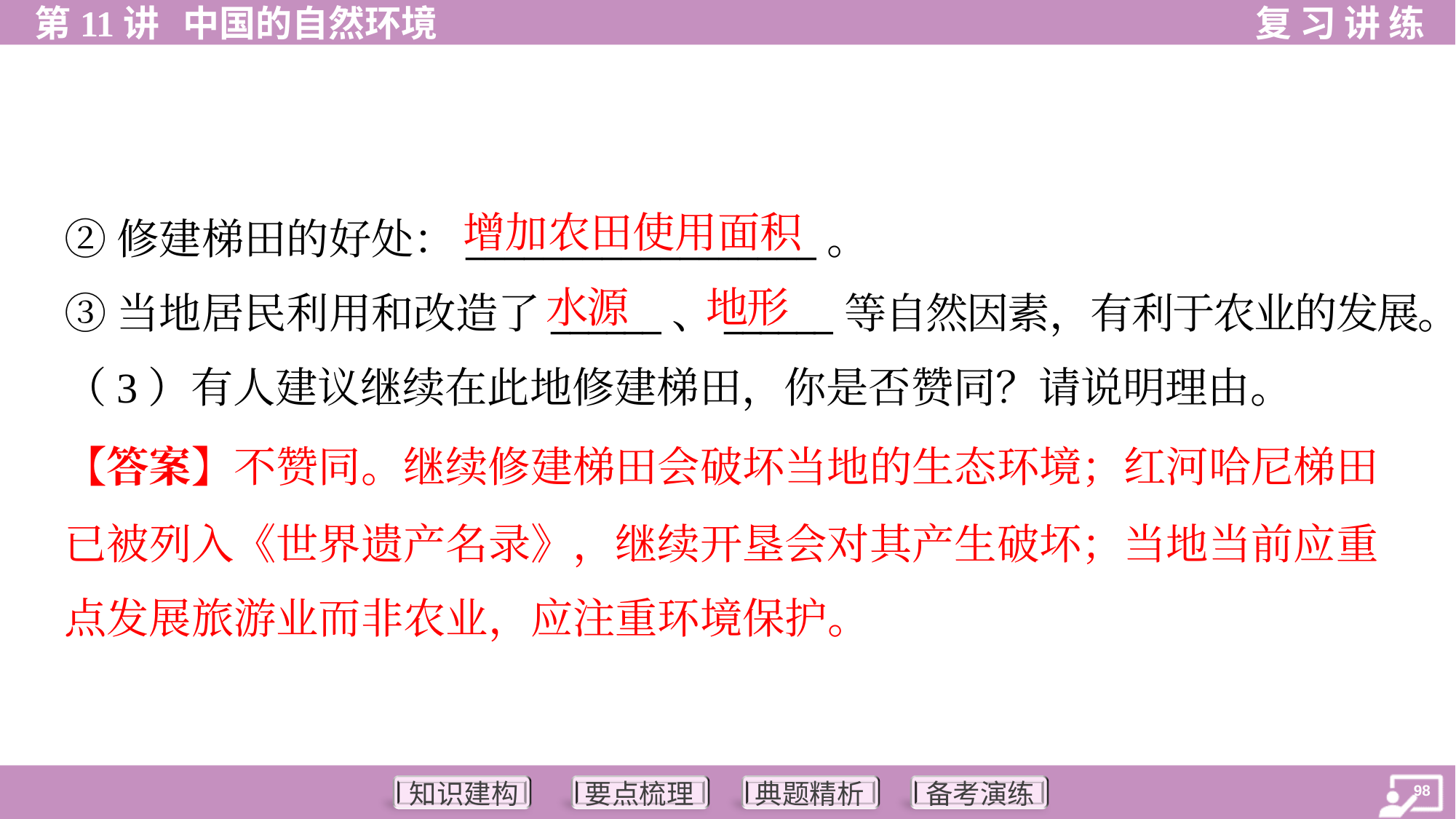

增加农田使用面积
②修建梯田的好处：__________________。
③当地居民利用和改造了______、______等自然因素，有利于农业的发展。
水源
地形
（3）有人建议继续在此地修建梯田，你是否赞同？请说明理由。
【答案】不赞同。继续修建梯田会破坏当地的生态环境；红河哈尼梯田
已被列入《世界遗产名录》，继续开垦会对其产生破坏；当地当前应重
点发展旅游业而非农业，应注重环境保护。